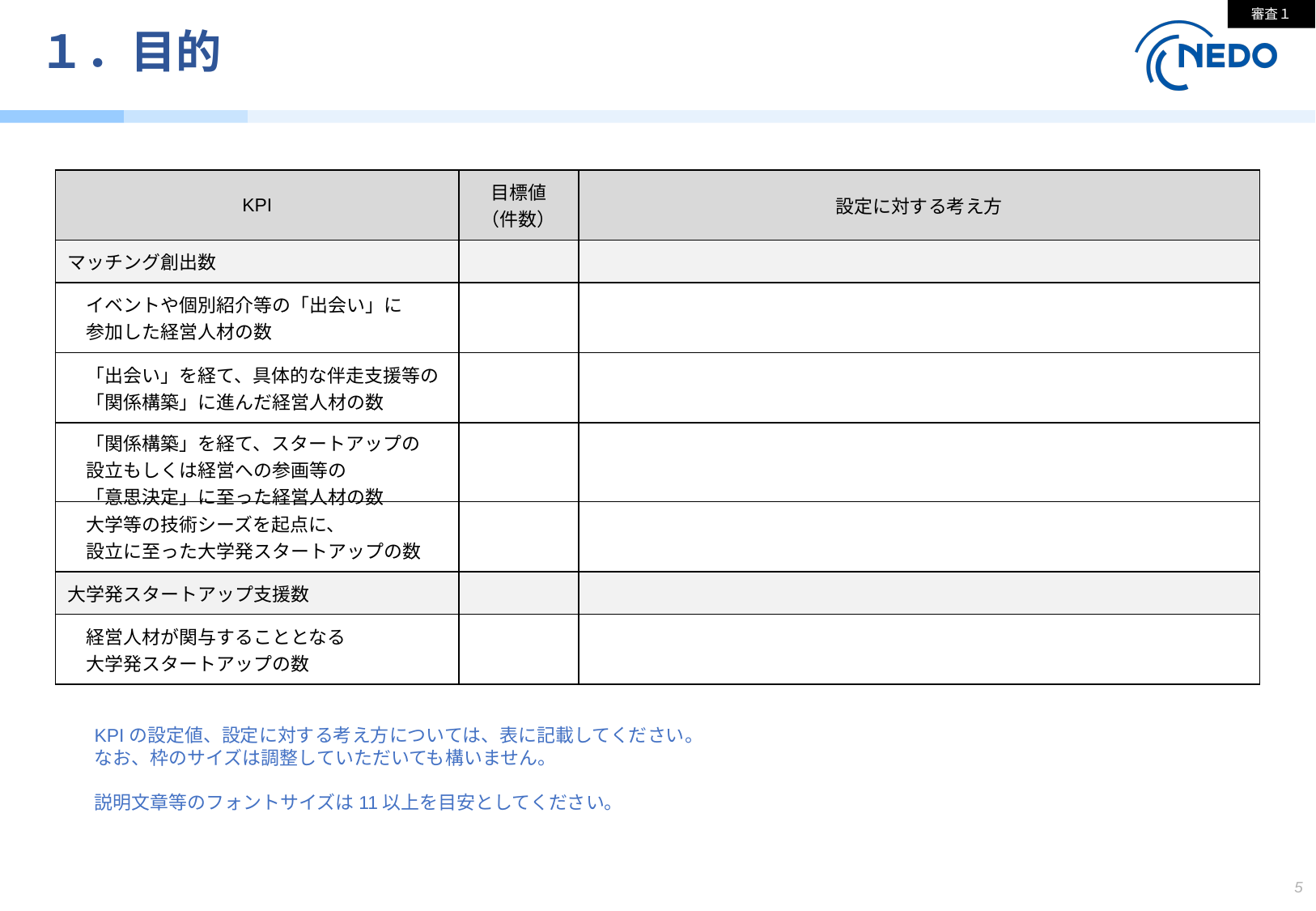

審査１
# １．目的
| KPI | 目標値 （件数） | 設定に対する考え方 |
| --- | --- | --- |
| マッチング創出数 |  |  |
| イベントや個別紹介等の「出会い」に 　参加した経営人材の数 |  |  |
| 「出会い」を経て、具体的な伴走支援等の 　「関係構築」に進んだ経営人材の数 |  |  |
| 「関係構築」を経て、スタートアップの 　設立もしくは経営への参画等の 　「意思決定」に至った経営人材の数 |  |  |
| 大学等の技術シーズを起点に、 　設立に至った大学発スタートアップの数 |  |  |
| 大学発スタートアップ支援数 |  |  |
| 経営人材が関与することとなる 　大学発スタートアップの数 |  |  |
KPIの設定値、設定に対する考え方については、表に記載してください。
なお、枠のサイズは調整していただいても構いません。

説明文章等のフォントサイズは11以上を目安としてください。
5